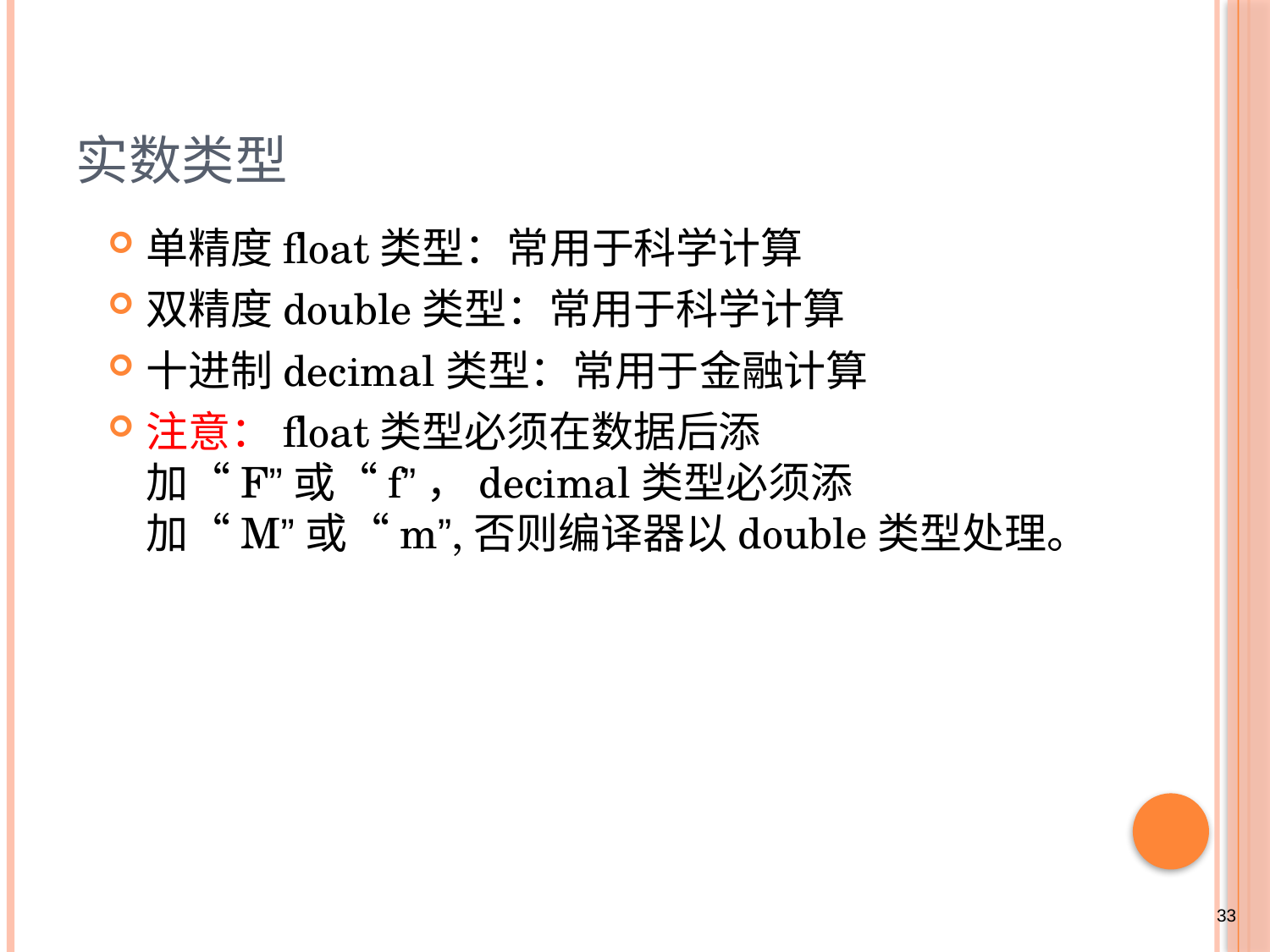

# 实数类型
单精度float类型：常用于科学计算
双精度double类型：常用于科学计算
十进制decimal类型：常用于金融计算
注意：float类型必须在数据后添加“F”或“f”，decimal类型必须添加“M”或“m”,否则编译器以double类型处理。
33